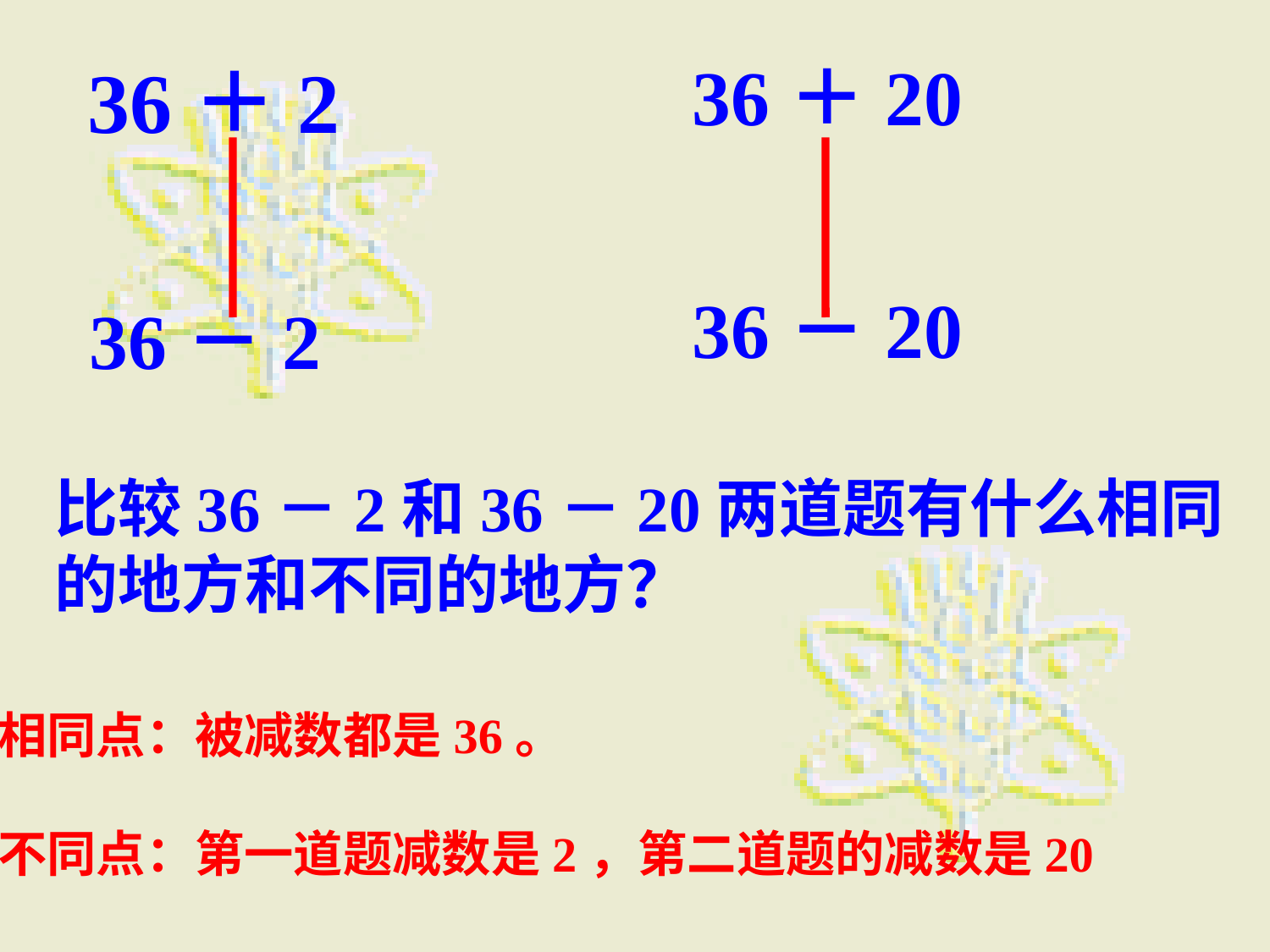

36＋2
36＋20

36－20
36－2
比较36－2和36－20两道题有什么相同的地方和不同的地方？
相同点：被减数都是36。

不同点：第一道题减数是2，第二道题的减数是20